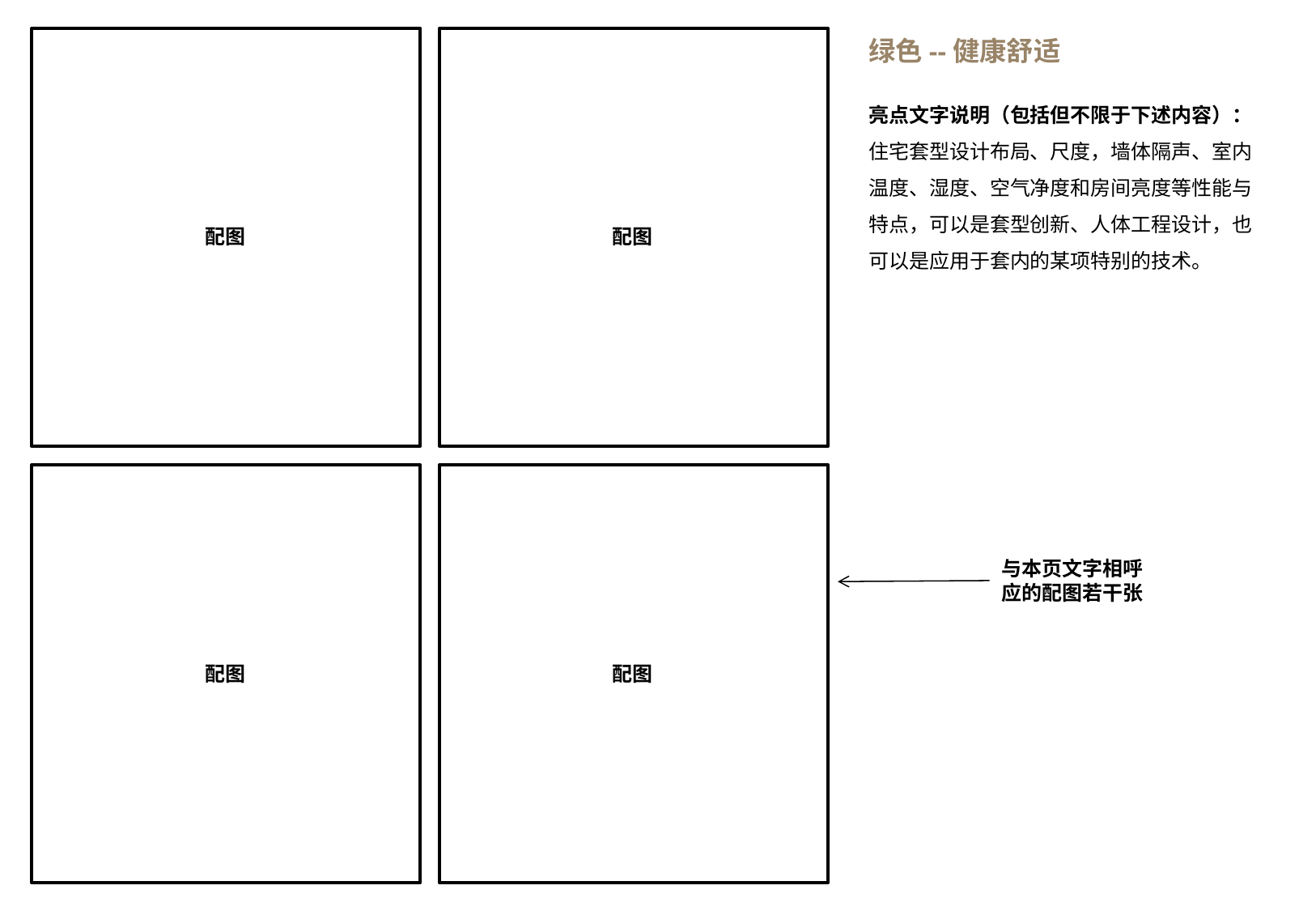

绿色--健康舒适

亮点文字说明（包括但不限于下述内容）：
住宅套型设计布局、尺度，墙体隔声、室内温度、湿度、空气净度和房间亮度等性能与特点，可以是套型创新、人体工程设计，也可以是应用于套内的某项特别的技术。
配图
配图

与本页文字相呼应的配图若干张
配图
配图